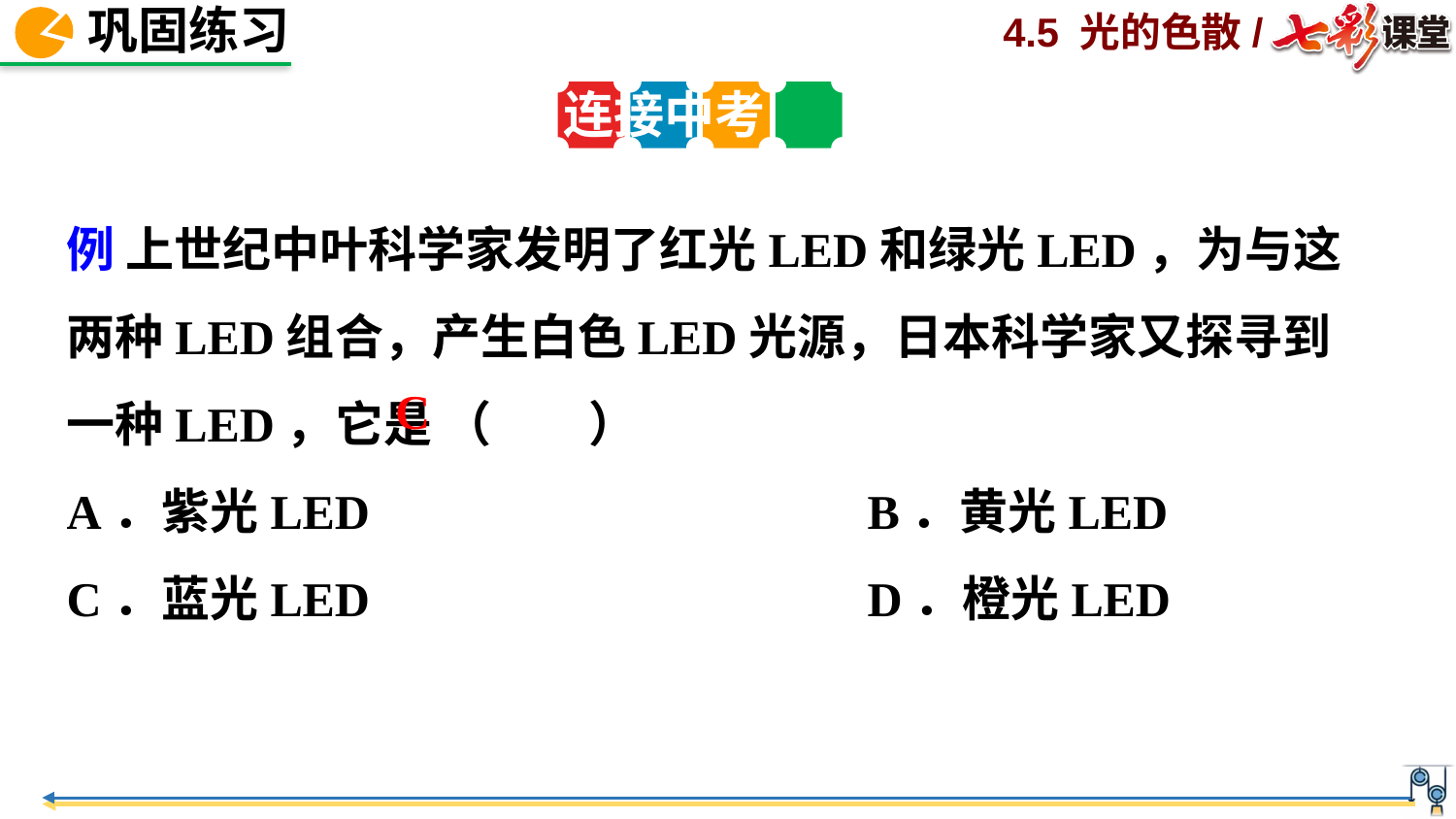

连接中考

例 上世纪中叶科学家发明了红光LED和绿光LED，为与这两种LED组合，产生白色LED光源，日本科学家又探寻到一种LED，它是 （　　）
A．紫光LED                                         B．黄光LED
C．蓝光LED                                         D．橙光LED
C